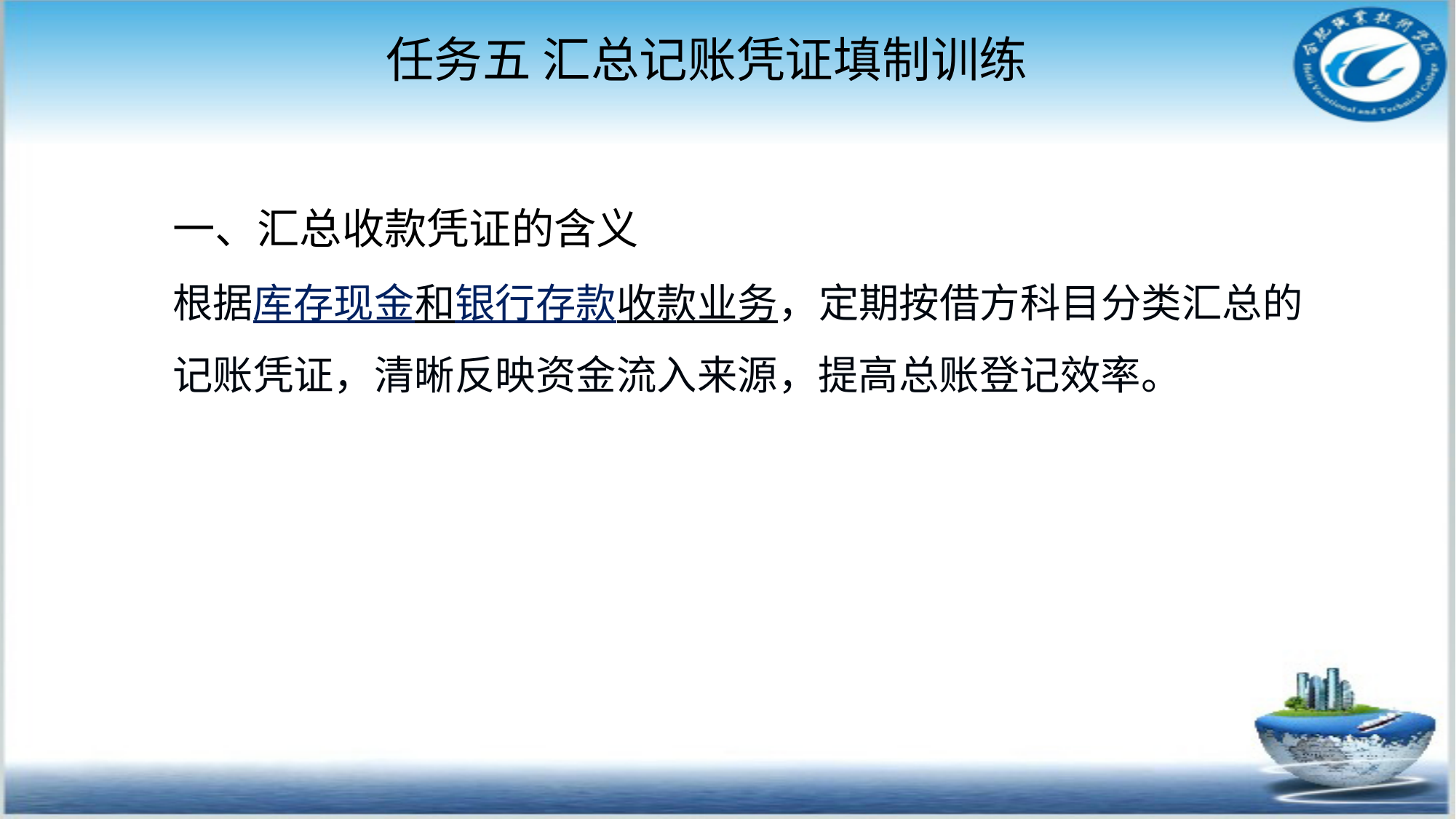

任务五 汇总记账凭证填制训练
一、汇总收款凭证的含义
根据库存现金和银行存款收款业务，定期按借方科目分类汇总的记账凭证，清晰反映资金流入来源，提高总账登记效率。